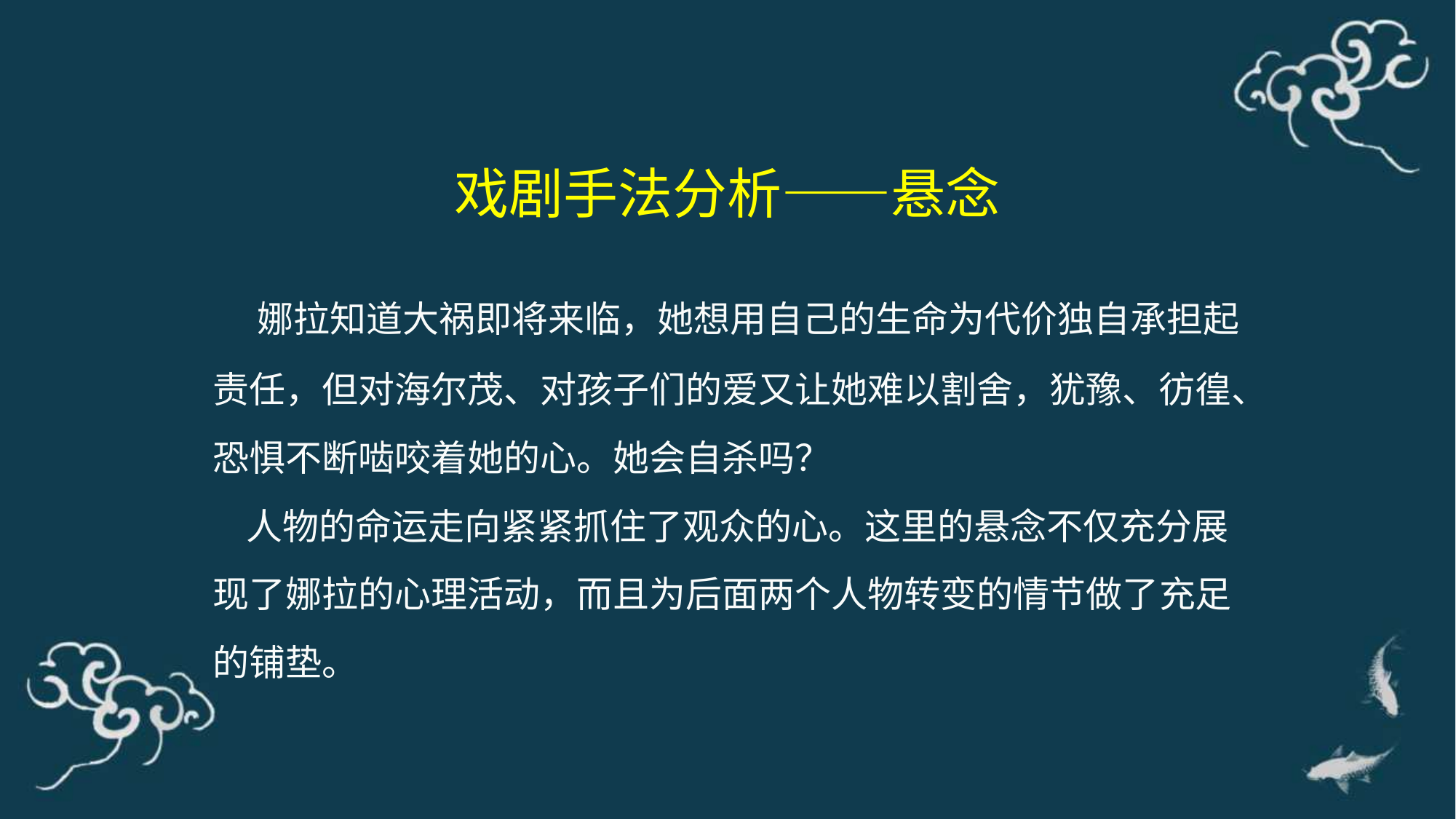

戏剧手法分析——悬念
   娜拉知道大祸即将来临，她想用自己的生命为代价独自承担起责任，但对海尔茂、对孩子们的爱又让她难以割舍，犹豫、彷徨、恐惧不断啮咬着她的心。她会自杀吗？
   人物的命运走向紧紧抓住了观众的心。这里的悬念不仅充分展现了娜拉的心理活动，而且为后面两个人物转变的情节做了充足的铺垫。